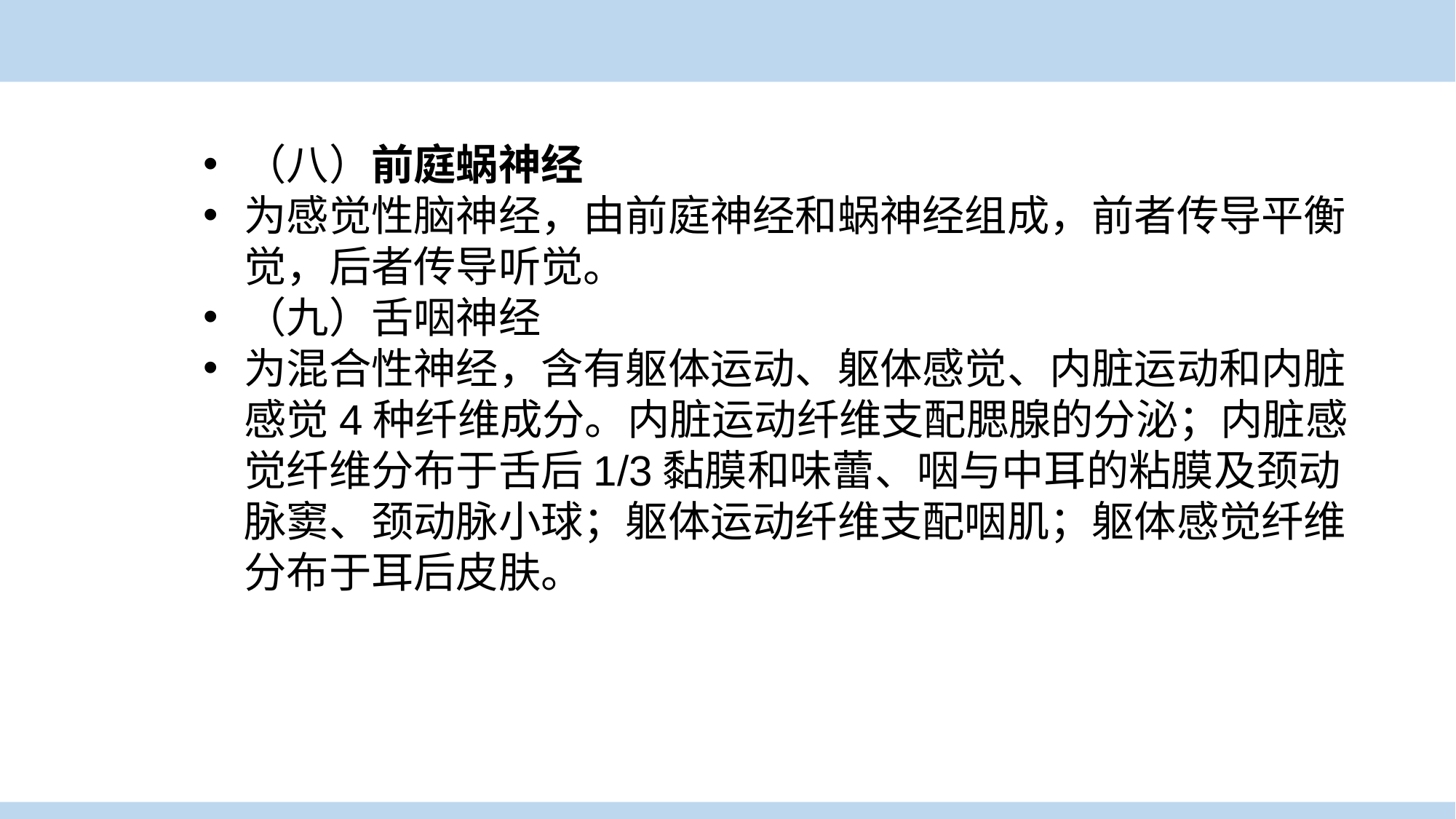

（八）前庭蜗神经
为感觉性脑神经，由前庭神经和蜗神经组成，前者传导平衡觉，后者传导听觉。
（九）舌咽神经
为混合性神经，含有躯体运动、躯体感觉、内脏运动和内脏感觉4种纤维成分。内脏运动纤维支配腮腺的分泌；内脏感觉纤维分布于舌后1/3黏膜和味蕾、咽与中耳的粘膜及颈动脉窦、颈动脉小球；躯体运动纤维支配咽肌；躯体感觉纤维分布于耳后皮肤。